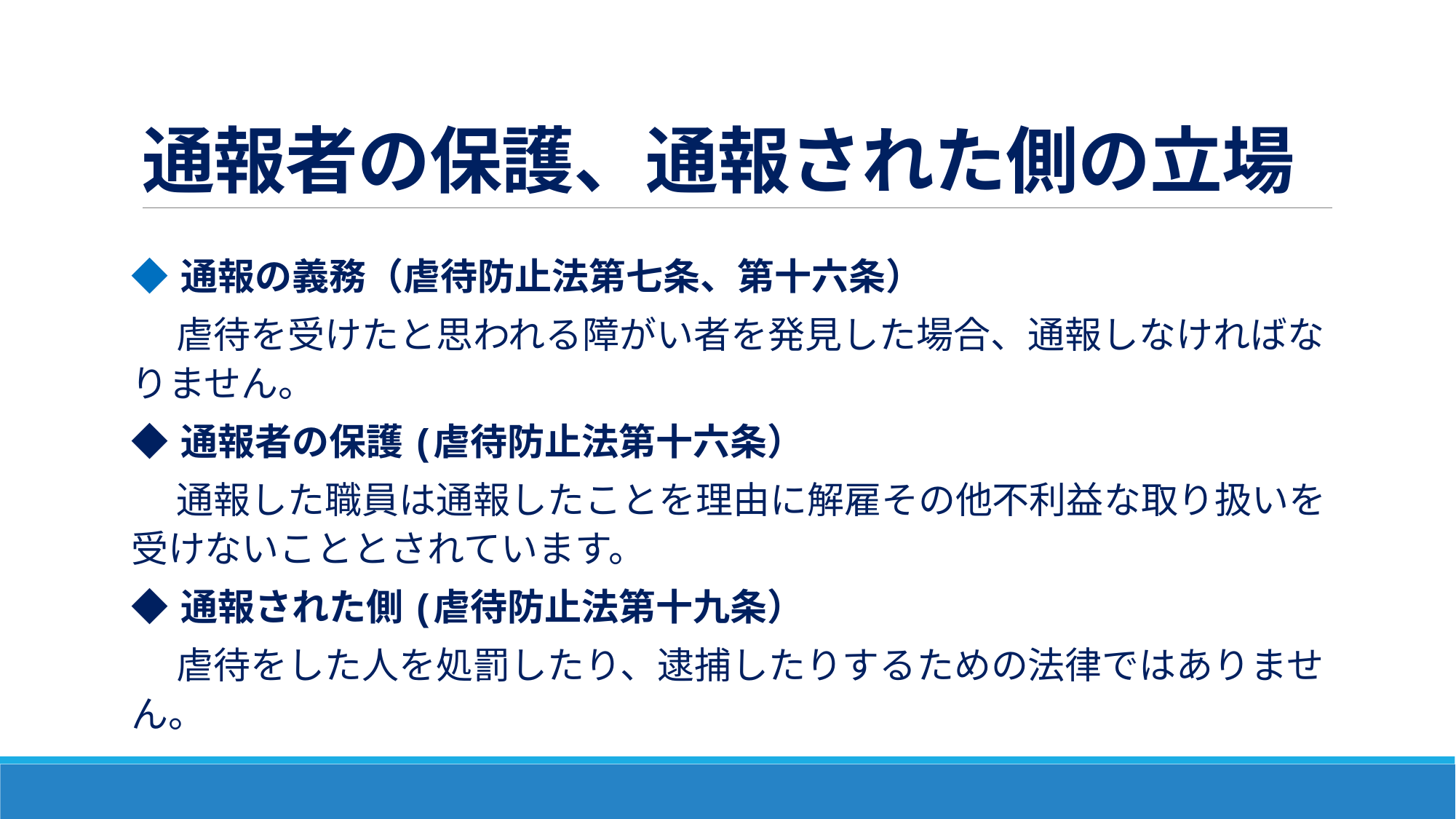

# 通報者の保護、通報された側の立場
◆ 通報の義務（虐待防止法第七条、第十六条）
　 虐待を受けたと思われる障がい者を発見した場合、通報しなければなりません。
◆ 通報者の保護 (虐待防止法第十六条）
　 通報した職員は通報したことを理由に解雇その他不利益な取り扱いを受けないこととされています。
◆ 通報された側 (虐待防止法第十九条）
　 虐待をした人を処罰したり、逮捕したりするための法律ではありません。